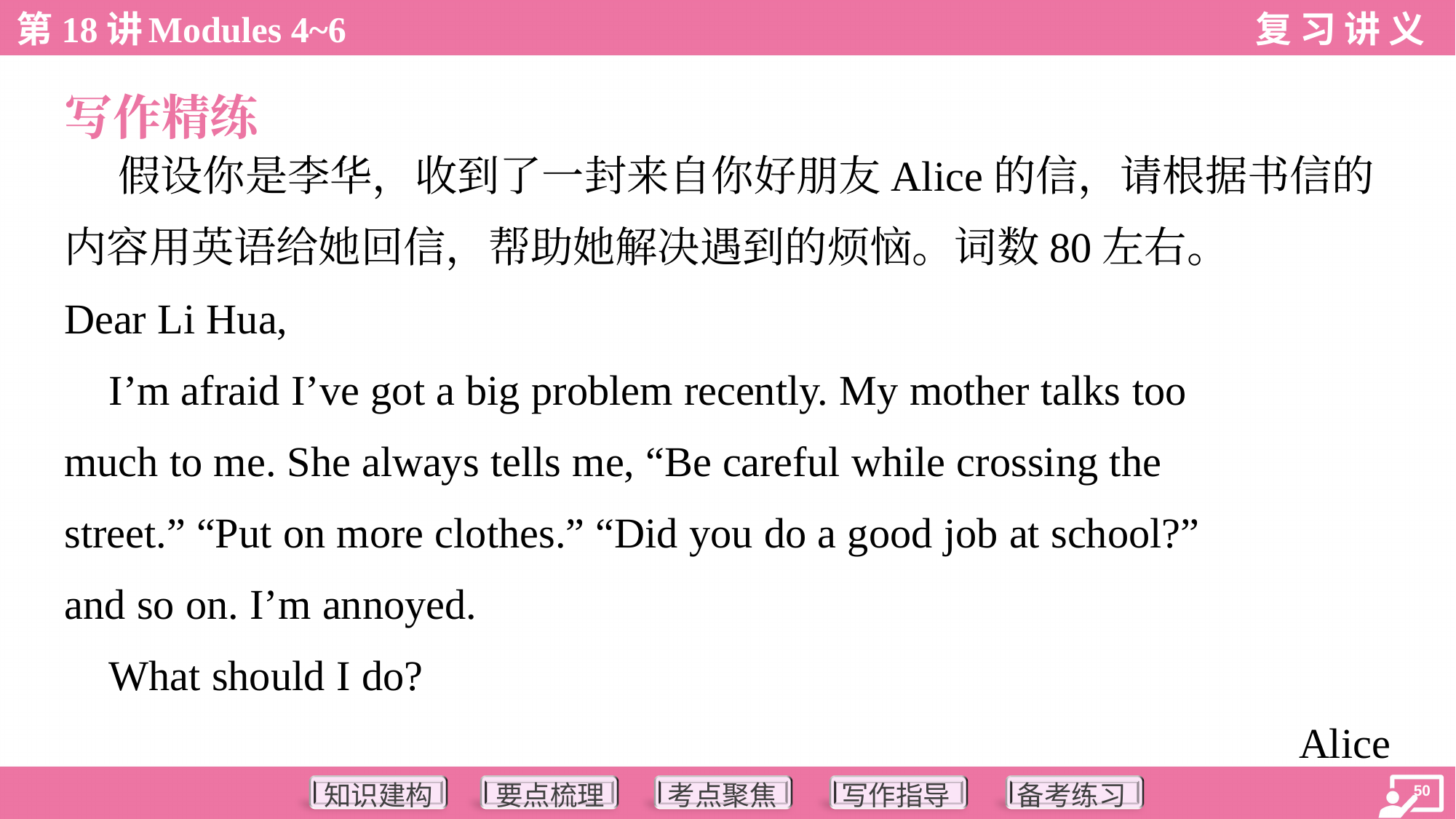

写作精练
    假设你是李华，收到了一封来自你好朋友Alice的信，请根据书信的
内容用英语给她回信，帮助她解决遇到的烦恼。词数80左右。
Dear Li Hua,
    I’m afraid I’ve got a big problem recently. My mother talks too
much to me. She always tells me, “Be careful while crossing the
street.” “Put on more clothes.” “Did you do a good job at school?”
and so on. I’m annoyed.
    What should I do?
Alice